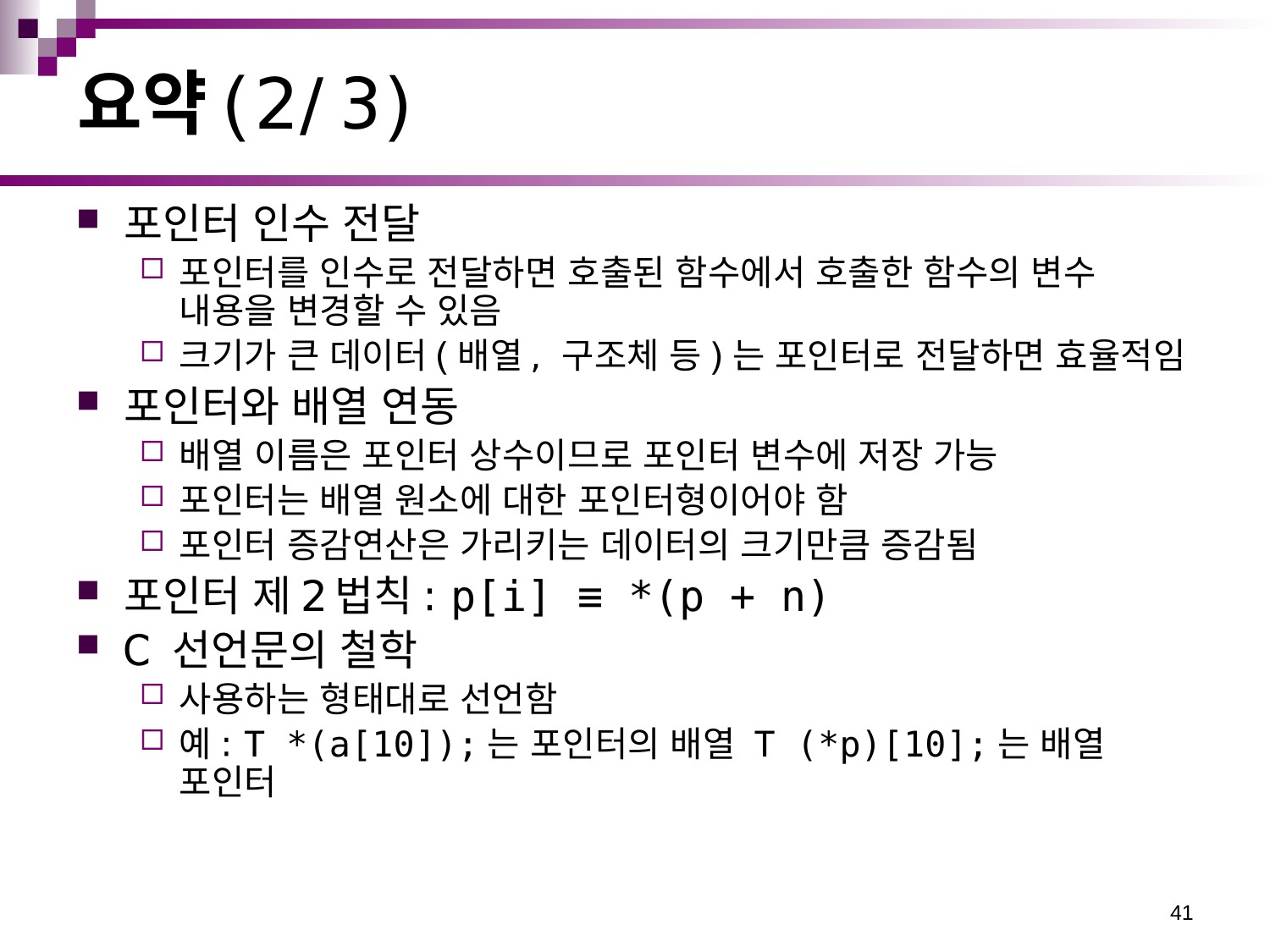

# 요약(2/3)
포인터 인수 전달
포인터를 인수로 전달하면 호출된 함수에서 호출한 함수의 변수 내용을 변경할 수 있음
크기가 큰 데이터(배열, 구조체 등)는 포인터로 전달하면 효율적임
포인터와 배열 연동
배열 이름은 포인터 상수이므로 포인터 변수에 저장 가능
포인터는 배열 원소에 대한 포인터형이어야 함
포인터 증감연산은 가리키는 데이터의 크기만큼 증감됨
포인터 제2법칙: p[i] ≡ *(p + n)
C 선언문의 철학
사용하는 형태대로 선언함
예: T *(a[10]);는 포인터의 배열 T (*p)[10];는 배열 포인터
41